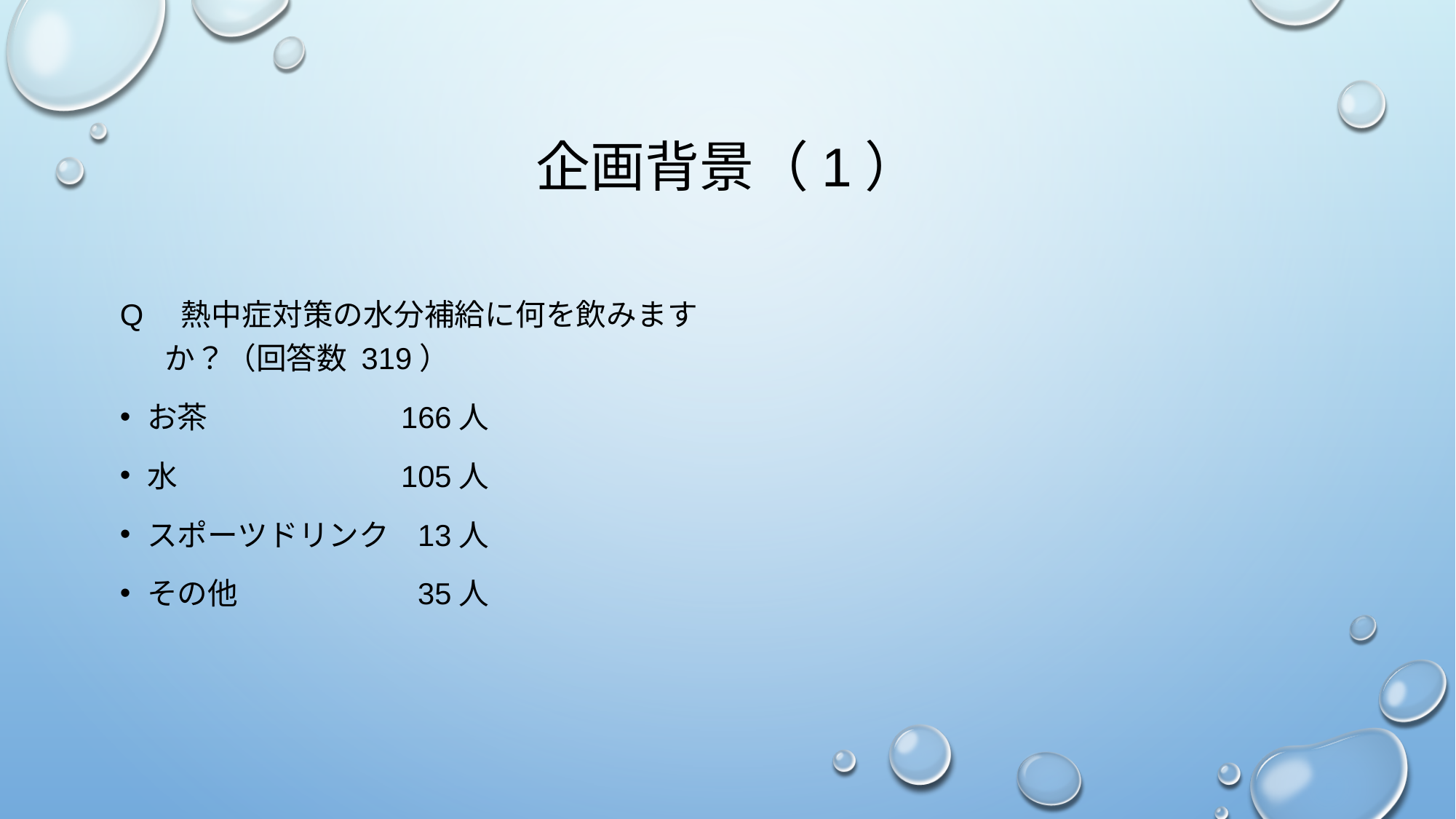

# 企画背景（1）
Q　熱中症対策の水分補給に何を飲みますか？（回答数 319）
お茶	166人
水	105人
スポーツドリンク	13人
その他	35人